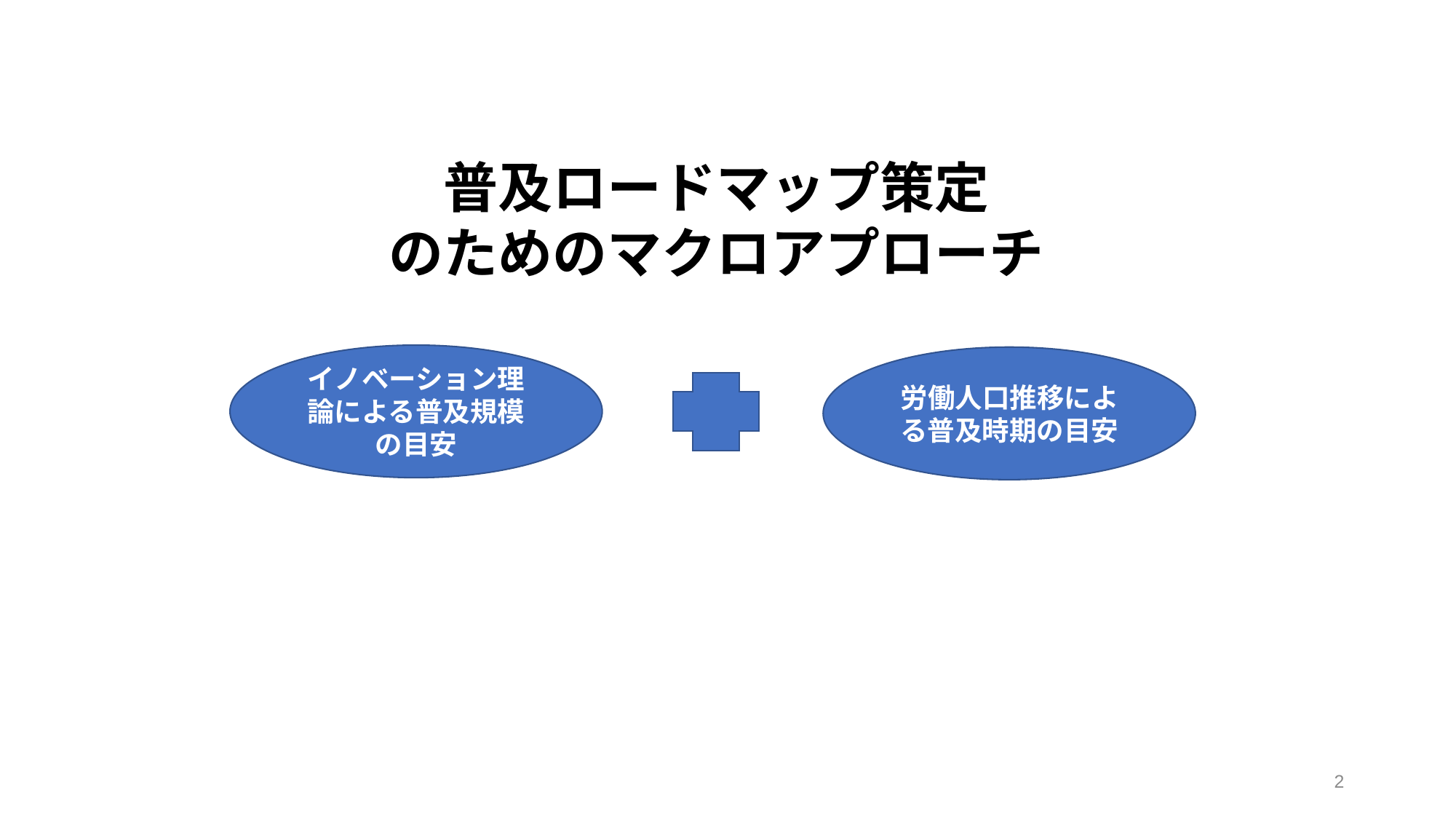

普及ロードマップ策定
のためのマクロアプローチ
イノベーション理論による普及規模の目安
労働人口推移による普及時期の目安

2